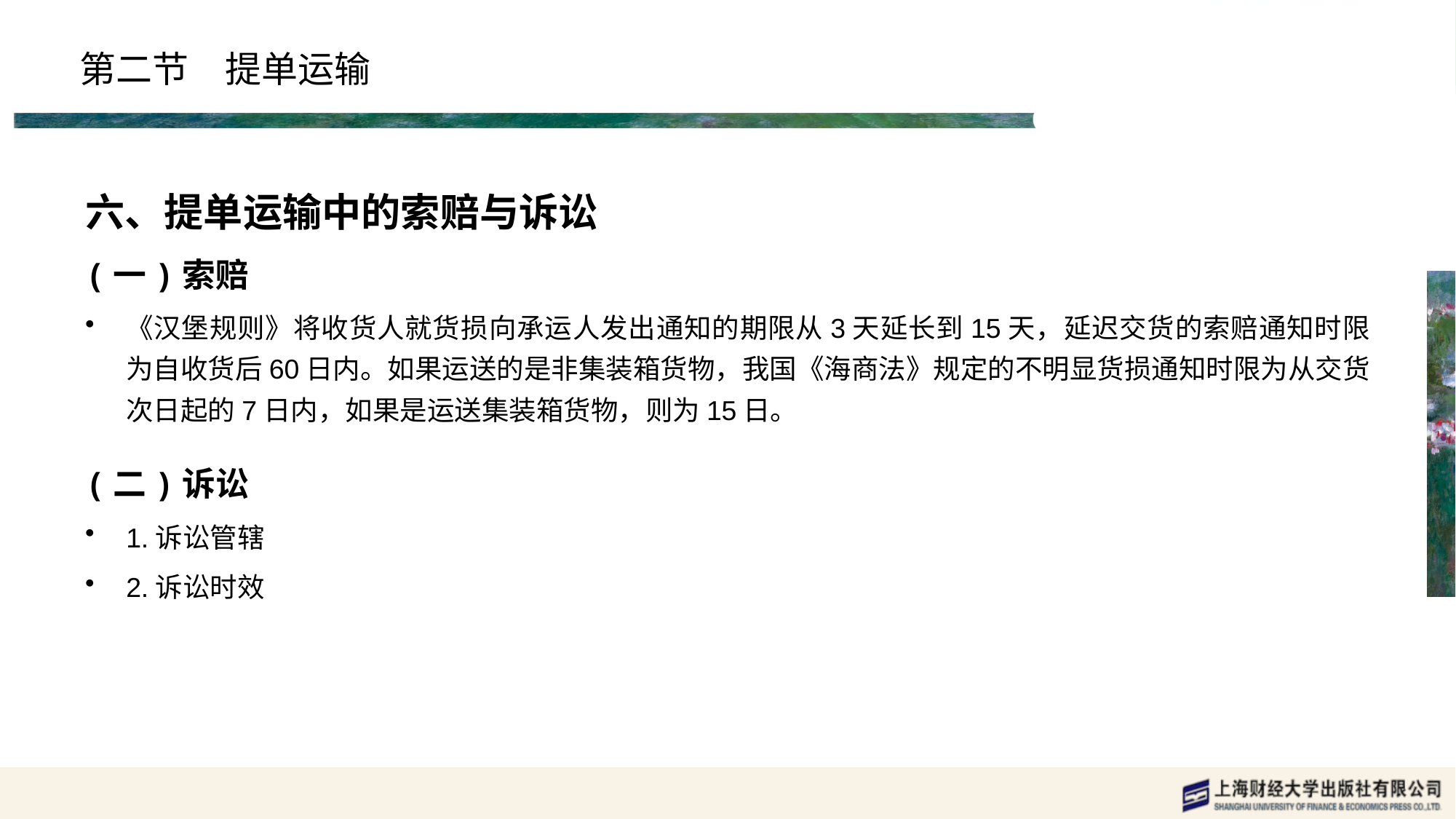

# 第二节　提单运输
六、提单运输中的索赔与诉讼
(一)索赔
《汉堡规则》将收货人就货损向承运人发出通知的期限从3天延长到15天，延迟交货的索赔通知时限为自收货后60日内。如果运送的是非集装箱货物，我国《海商法》规定的不明显货损通知时限为从交货次日起的7日内，如果是运送集装箱货物，则为15日。
(二)诉讼
1.诉讼管辖
2.诉讼时效